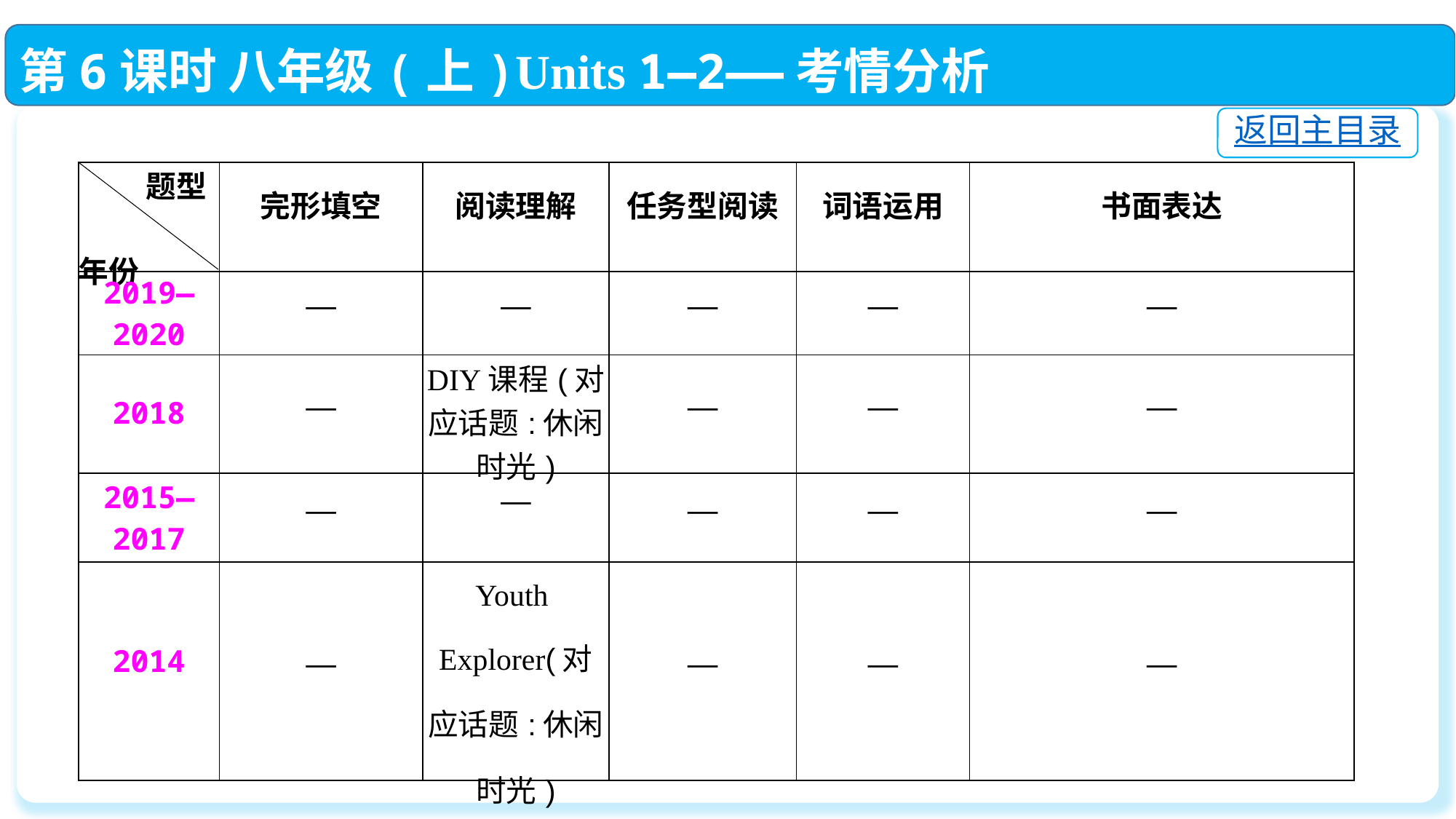

第6课时 八年级(上)Units 1—2——考情分析

返回主目录
| 题型 年份 | 完形填空 | 阅读理解 | 任务型阅读 | 词语运用 | 书面表达 |
| --- | --- | --- | --- | --- | --- |
| 2019—2020 | — | — | — | — | — |
| 2018 | — | DIY课程(对应话题:休闲时光) | — | — | — |
| 2015—2017 | — | — | — | — | — |
| 2014 | — | Youth Explorer(对 应话题:休闲时光) | — | — | — |